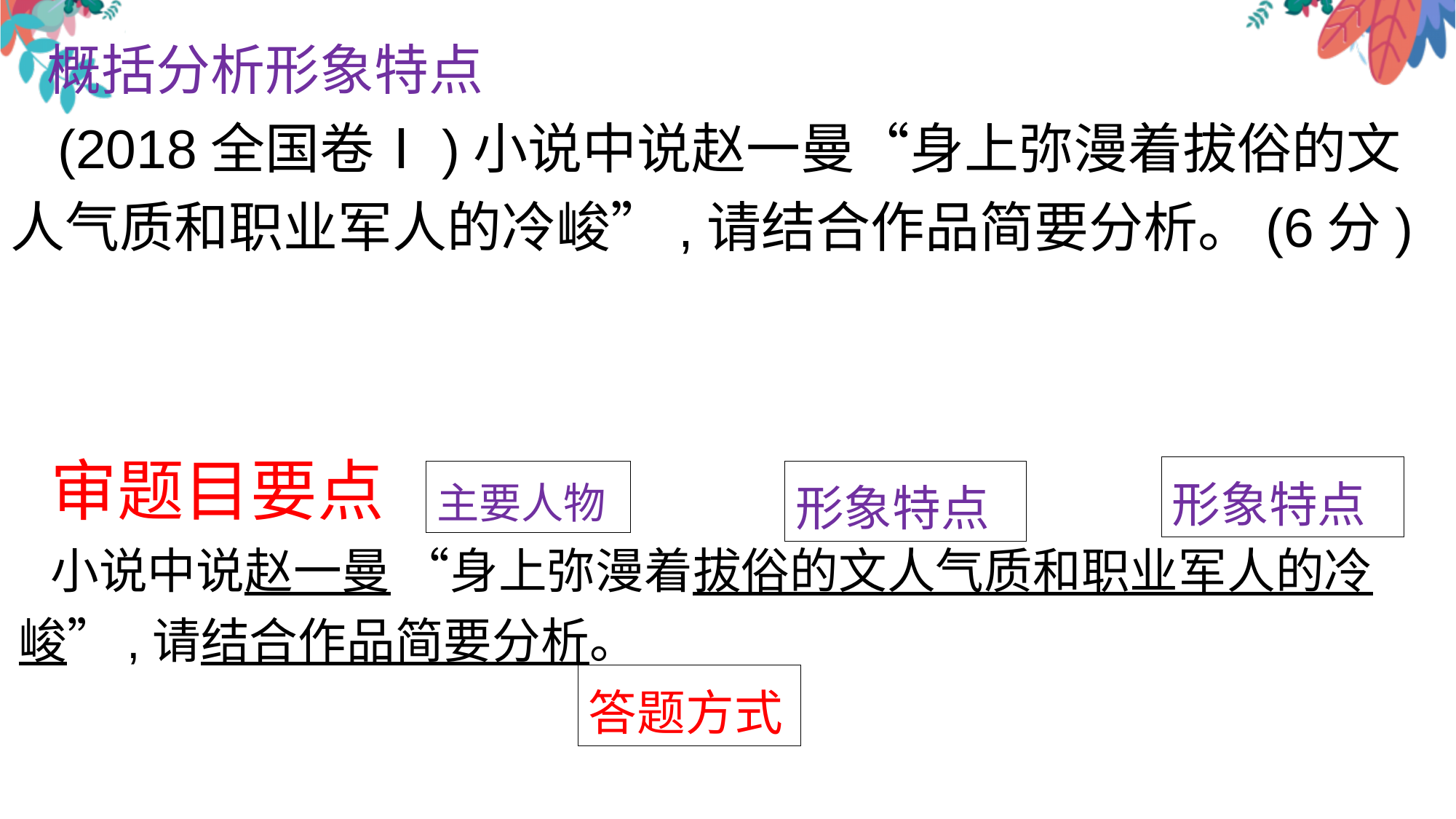

概括分析形象特点
 (2018全国卷Ⅰ)小说中说赵一曼“身上弥漫着拔俗的文人气质和职业军人的冷峻”,请结合作品简要分析。(6分)
审题目要点
小说中说赵一曼 “身上弥漫着拔俗的文人气质和职业军人的冷峻”,请结合作品简要分析。

形象特点
主要人物
形象特点
答题方式